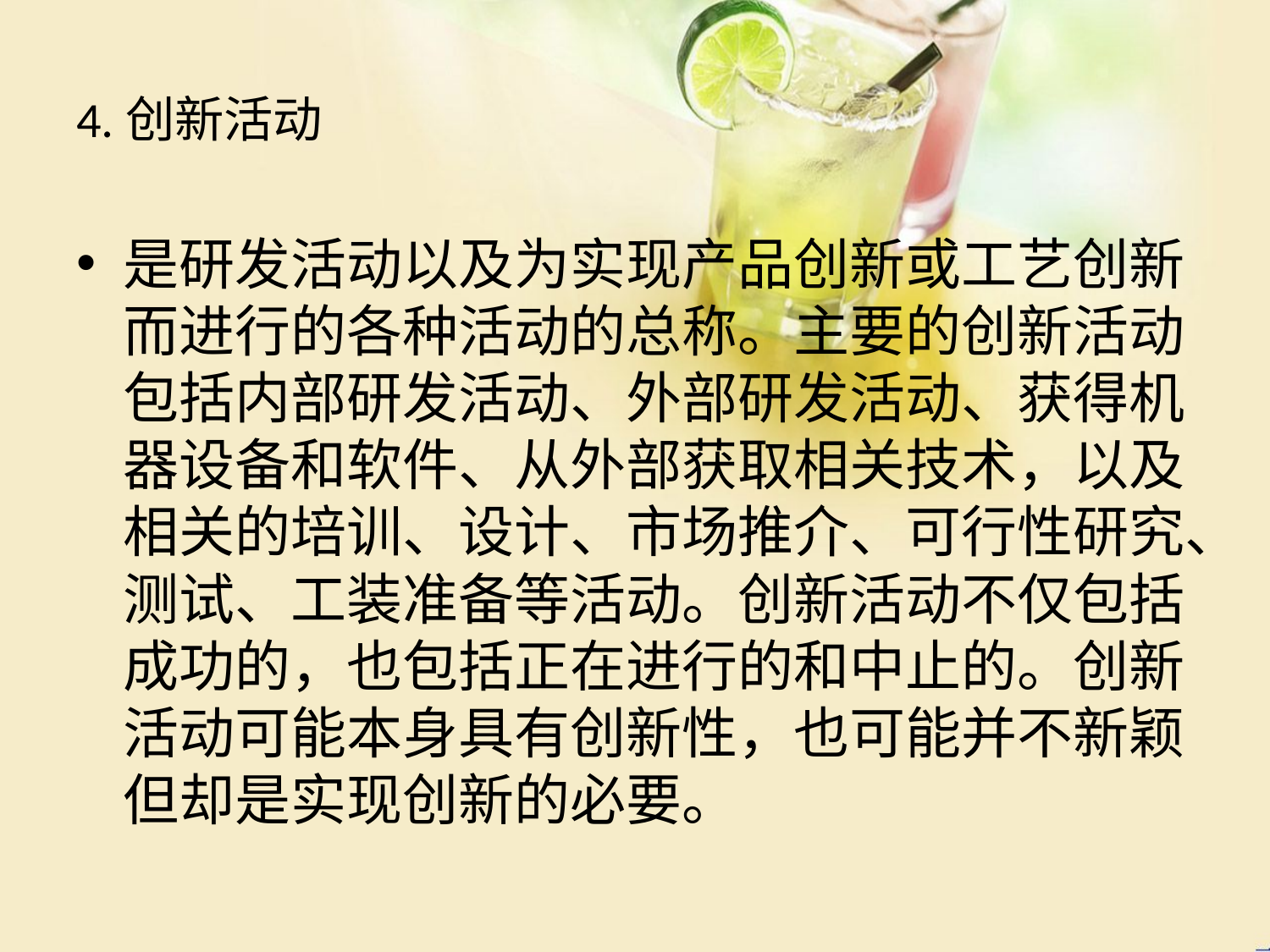

# 4.创新活动
是研发活动以及为实现产品创新或工艺创新而进行的各种活动的总称。主要的创新活动包括内部研发活动、外部研发活动、获得机器设备和软件、从外部获取相关技术，以及相关的培训、设计、市场推介、可行性研究、测试、工装准备等活动。创新活动不仅包括成功的，也包括正在进行的和中止的。创新活动可能本身具有创新性，也可能并不新颖但却是实现创新的必要。